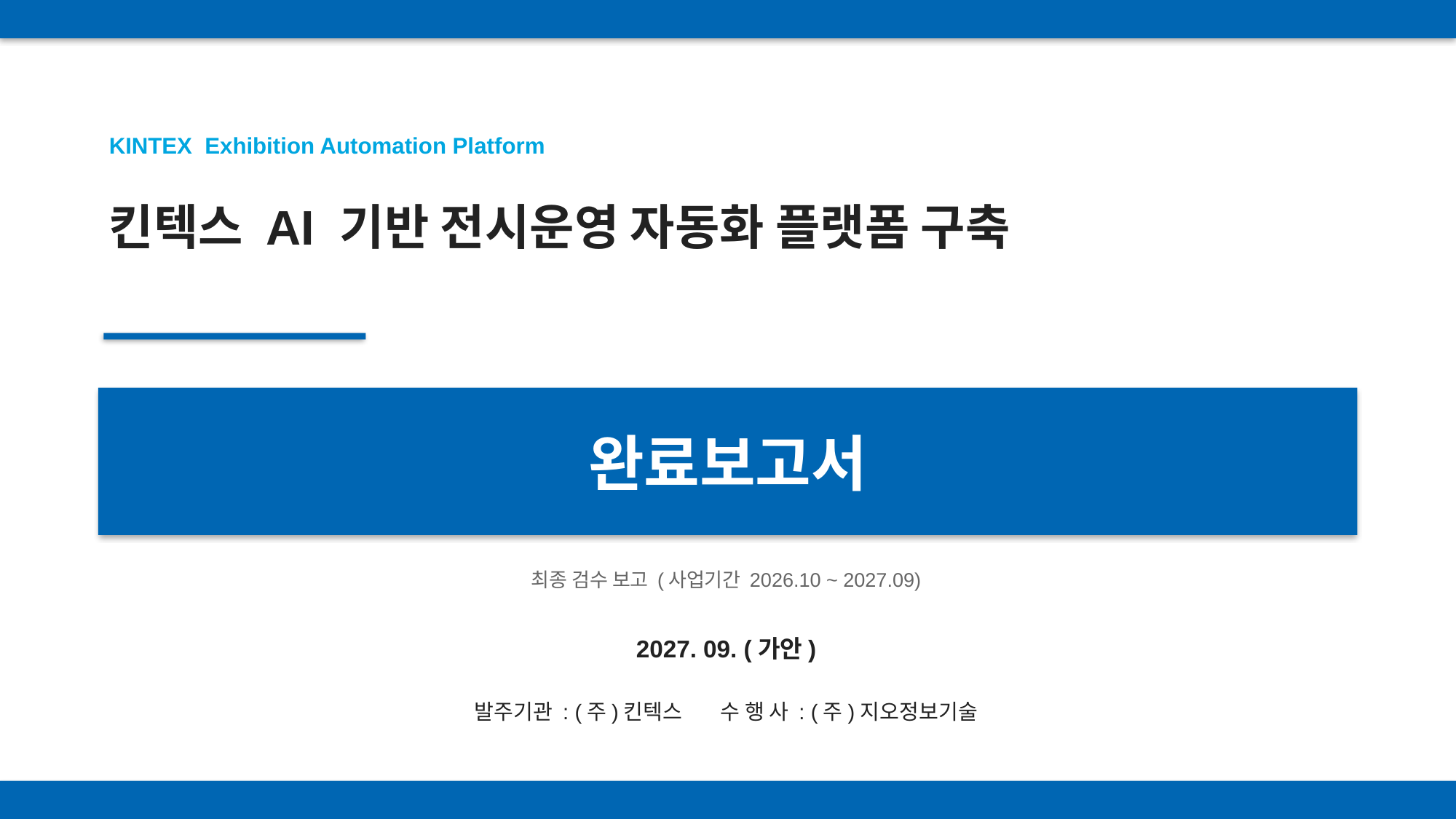

KINTEX  Exhibition Automation Platform
킨텍스 AI 기반 전시운영 자동화 플랫폼 구축

완료보고서
최종 검수 보고 (사업기간 2026.10 ~ 2027.09)
2027. 09. (가안)
발주기관 : (주)킨텍스        수 행 사 : (주)지오정보기술